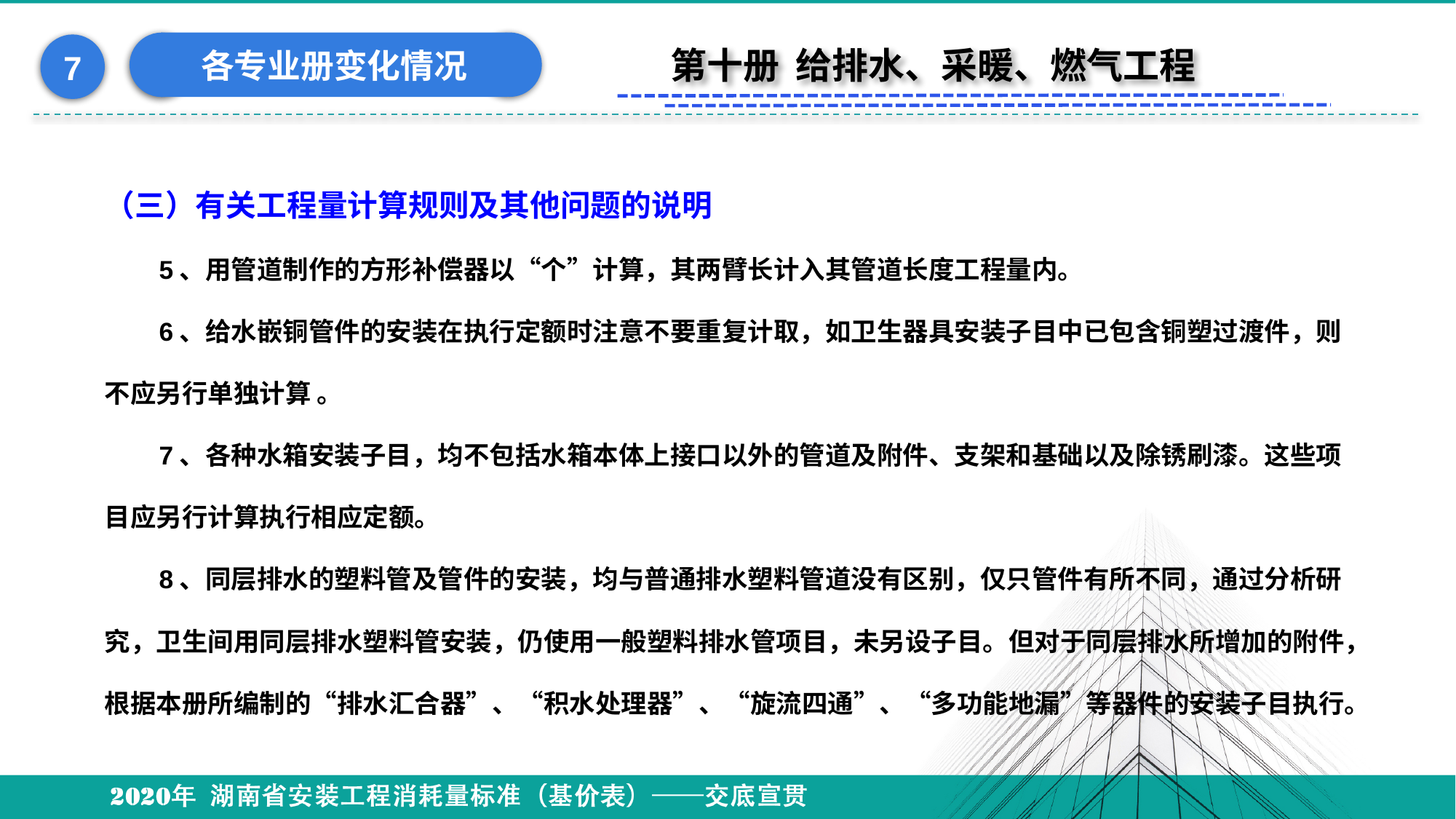

各专业册变化情况

7
第十册  给排水、采暖、燃气工程
（三）有关工程量计算规则及其他问题的说明
5、用管道制作的方形补偿器以“个”计算，其两臂长计入其管道长度工程量内。
6、给水嵌铜管件的安装在执行定额时注意不要重复计取，如卫生器具安装子目中已包含铜塑过渡件，则不应另行单独计算 。
7、各种水箱安装子目，均不包括水箱本体上接口以外的管道及附件、支架和基础以及除锈刷漆。这些项目应另行计算执行相应定额。
8、同层排水的塑料管及管件的安装，均与普通排水塑料管道没有区别，仅只管件有所不同，通过分析研究，卫生间用同层排水塑料管安装，仍使用一般塑料排水管项目，未另设子目。但对于同层排水所增加的附件，根据本册所编制的“排水汇合器”、“积水处理器”、“旋流四通”、“多功能地漏”等器件的安装子目执行。